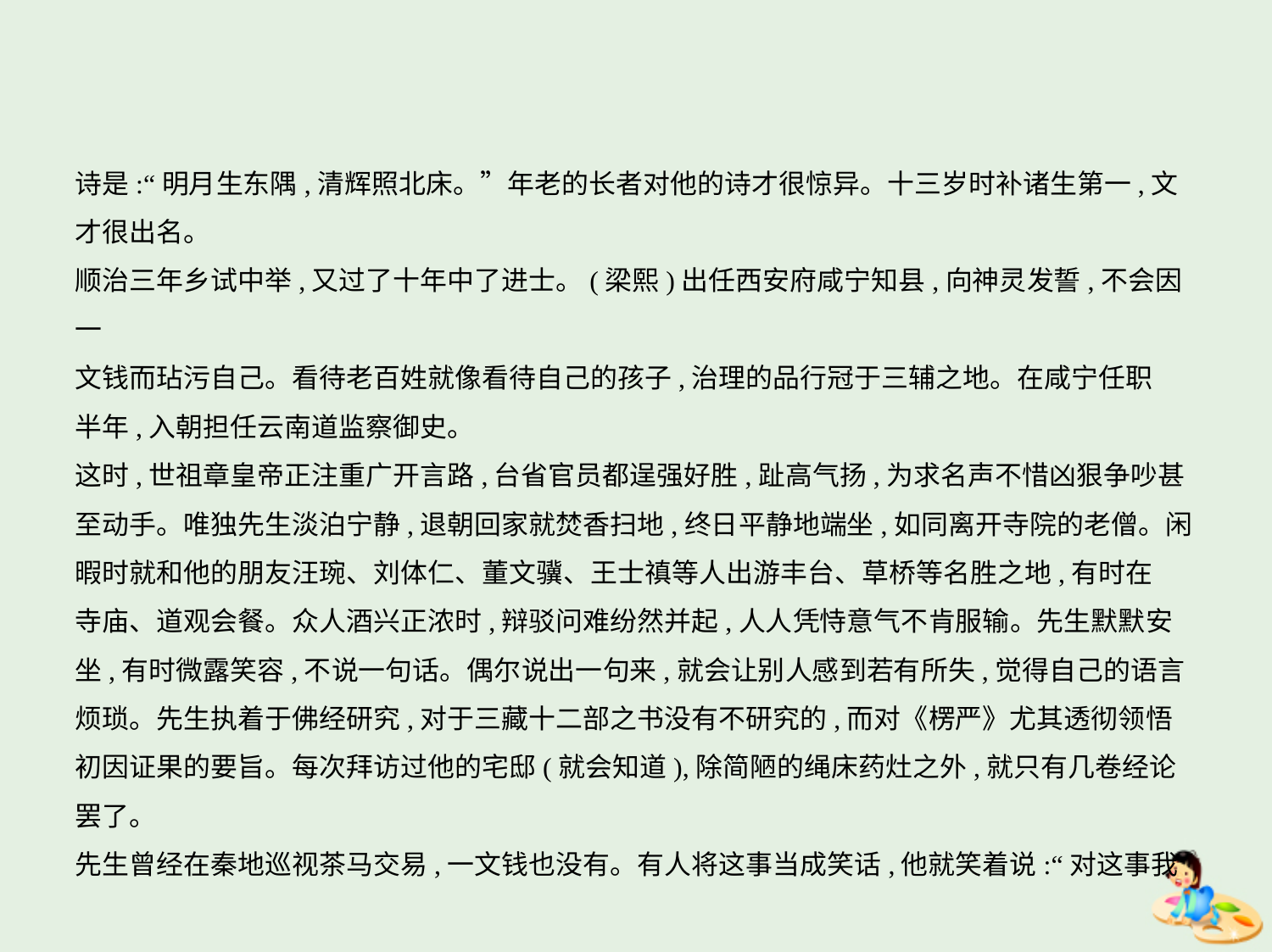

诗是:“明月生东隅,清辉照北床。”年老的长者对他的诗才很惊异。十三岁时补诸生第一,文
才很出名。
顺治三年乡试中举,又过了十年中了进士。(梁熙)出任西安府咸宁知县,向神灵发誓,不会因一
文钱而玷污自己。看待老百姓就像看待自己的孩子,治理的品行冠于三辅之地。在咸宁任职
半年,入朝担任云南道监察御史。
这时,世祖章皇帝正注重广开言路,台省官员都逞强好胜,趾高气扬,为求名声不惜凶狠争吵甚
至动手。唯独先生淡泊宁静,退朝回家就焚香扫地,终日平静地端坐,如同离开寺院的老僧。闲
暇时就和他的朋友汪琬、刘体仁、董文骥、王士禛等人出游丰台、草桥等名胜之地,有时在
寺庙、道观会餐。众人酒兴正浓时,辩驳问难纷然并起,人人凭恃意气不肯服输。先生默默安
坐,有时微露笑容,不说一句话。偶尔说出一句来,就会让别人感到若有所失,觉得自己的语言
烦琐。先生执着于佛经研究,对于三藏十二部之书没有不研究的,而对《楞严》尤其透彻领悟
初因证果的要旨。每次拜访过他的宅邸(就会知道),除简陋的绳床药灶之外,就只有几卷经论
罢了。
先生曾经在秦地巡视茶马交易,一文钱也没有。有人将这事当成笑话,他就笑着说:“对这事我